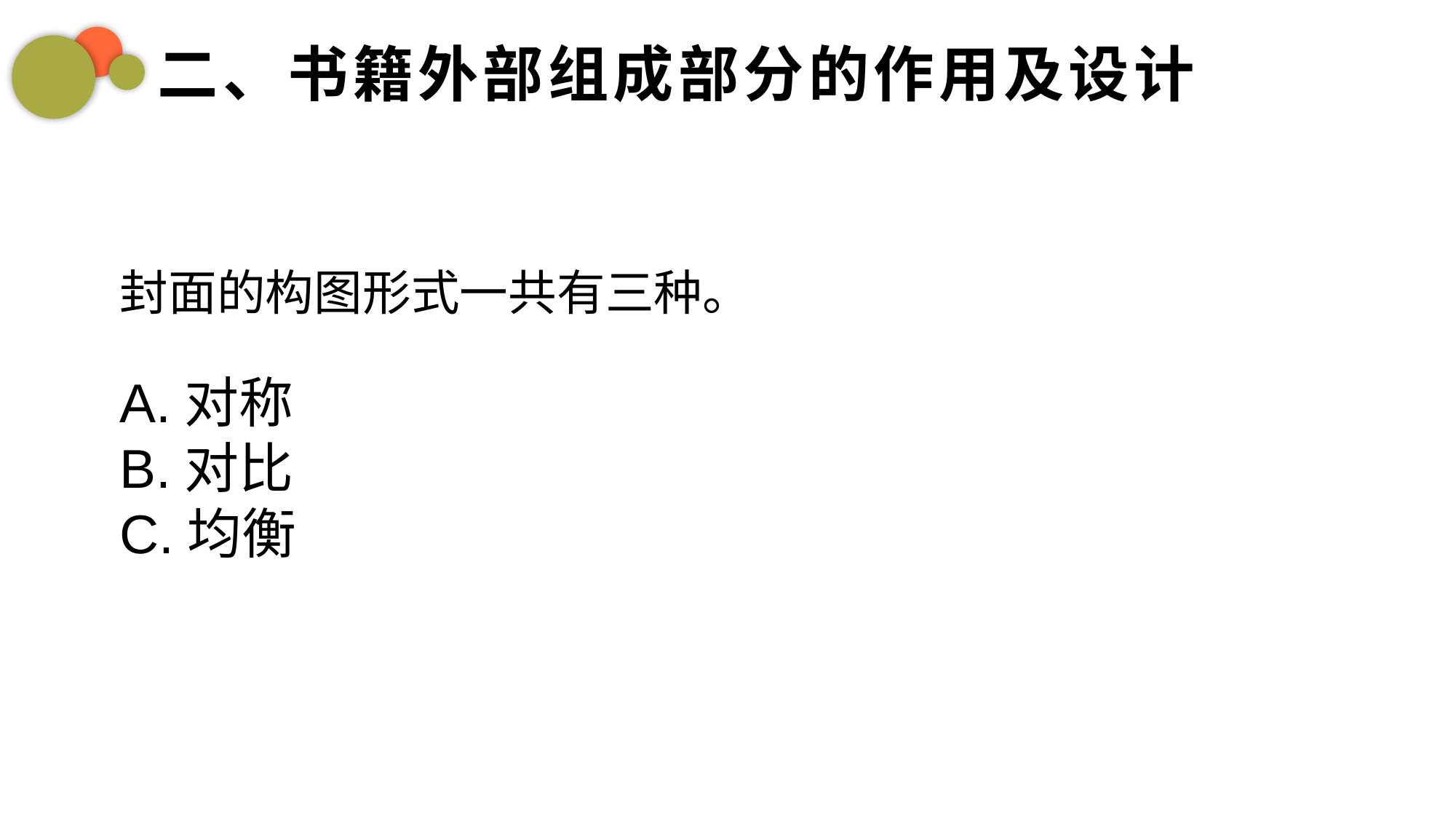

二、书籍外部组成部分的作用及设计
封面的构图形式一共有三种。
A.对称
B.对比
C.均衡